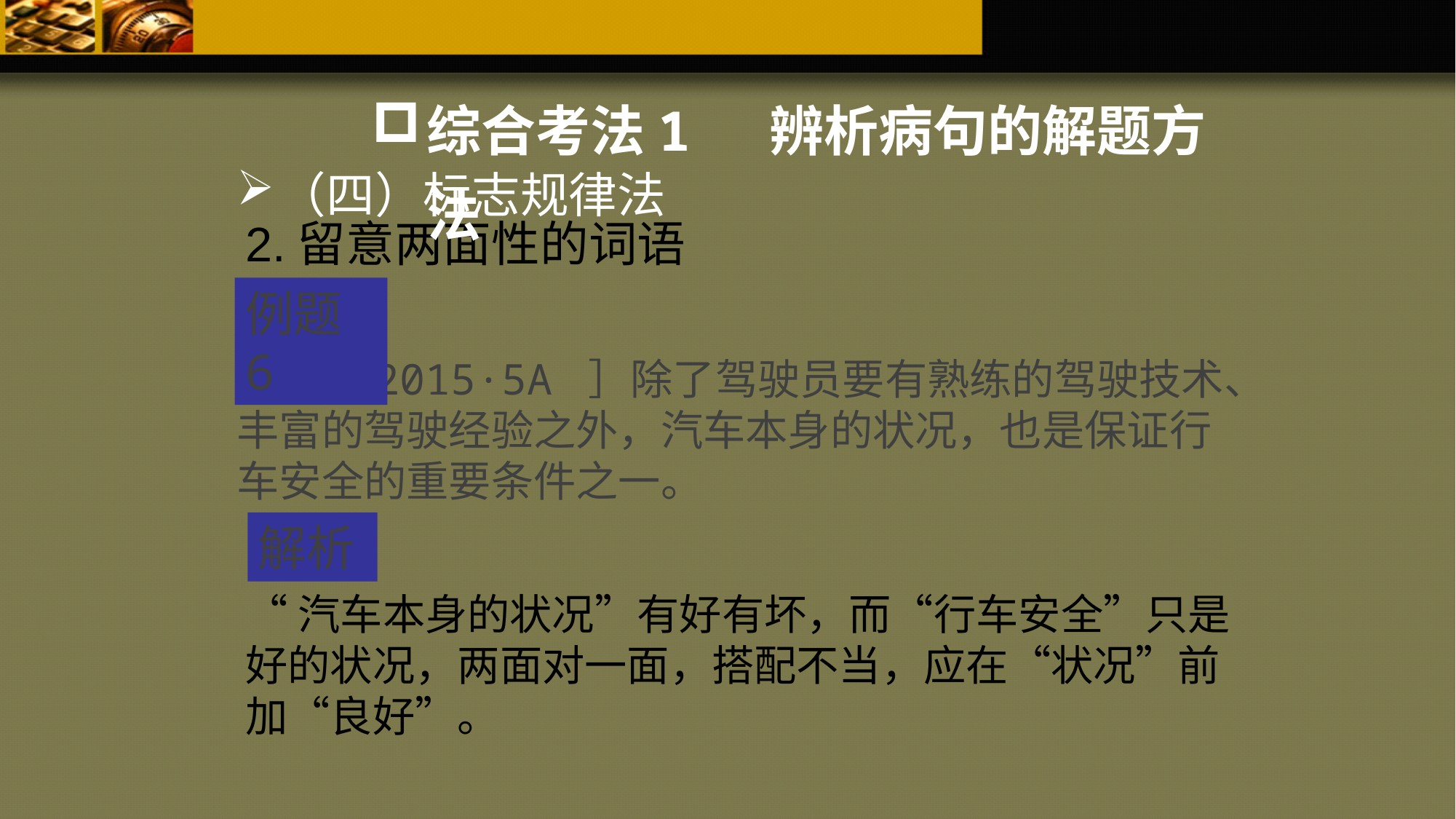

综合考法1  辨析病句的解题方法
（四）标志规律法
2.留意两面性的词语
例题6
［山东2015·5A ］除了驾驶员要有熟练的驾驶技术、丰富的驾驶经验之外，汽车本身的状况，也是保证行车安全的重要条件之一。
解析
“汽车本身的状况”有好有坏，而“行车安全”只是好的状况，两面对一面，搭配不当，应在“状况”前加“良好”。